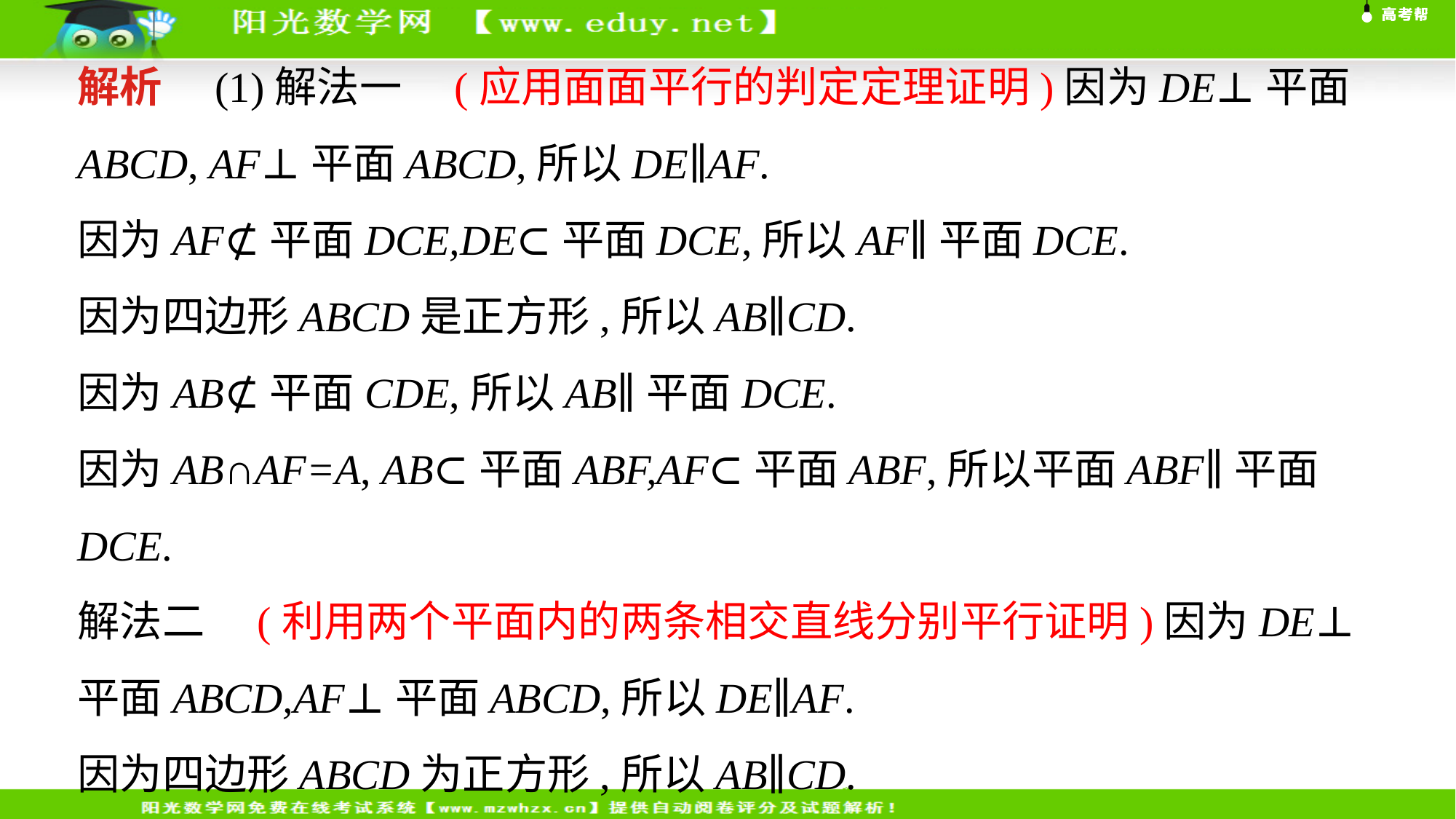

解析　(1)解法一　(应用面面平行的判定定理证明)因为DE⊥平面ABCD, AF⊥平面ABCD,所以DE∥AF.
因为AF⊄平面DCE,DE⊂平面DCE,所以AF∥平面DCE.
因为四边形ABCD是正方形,所以AB∥CD.
因为AB⊄平面CDE,所以AB∥平面DCE.
因为AB∩AF=A, AB⊂平面ABF,AF⊂平面ABF,所以平面ABF∥平面DCE.
解法二　(利用两个平面内的两条相交直线分别平行证明)因为DE⊥平面ABCD,AF⊥平面ABCD,所以DE∥AF.
因为四边形ABCD为正方形,所以AB∥CD.